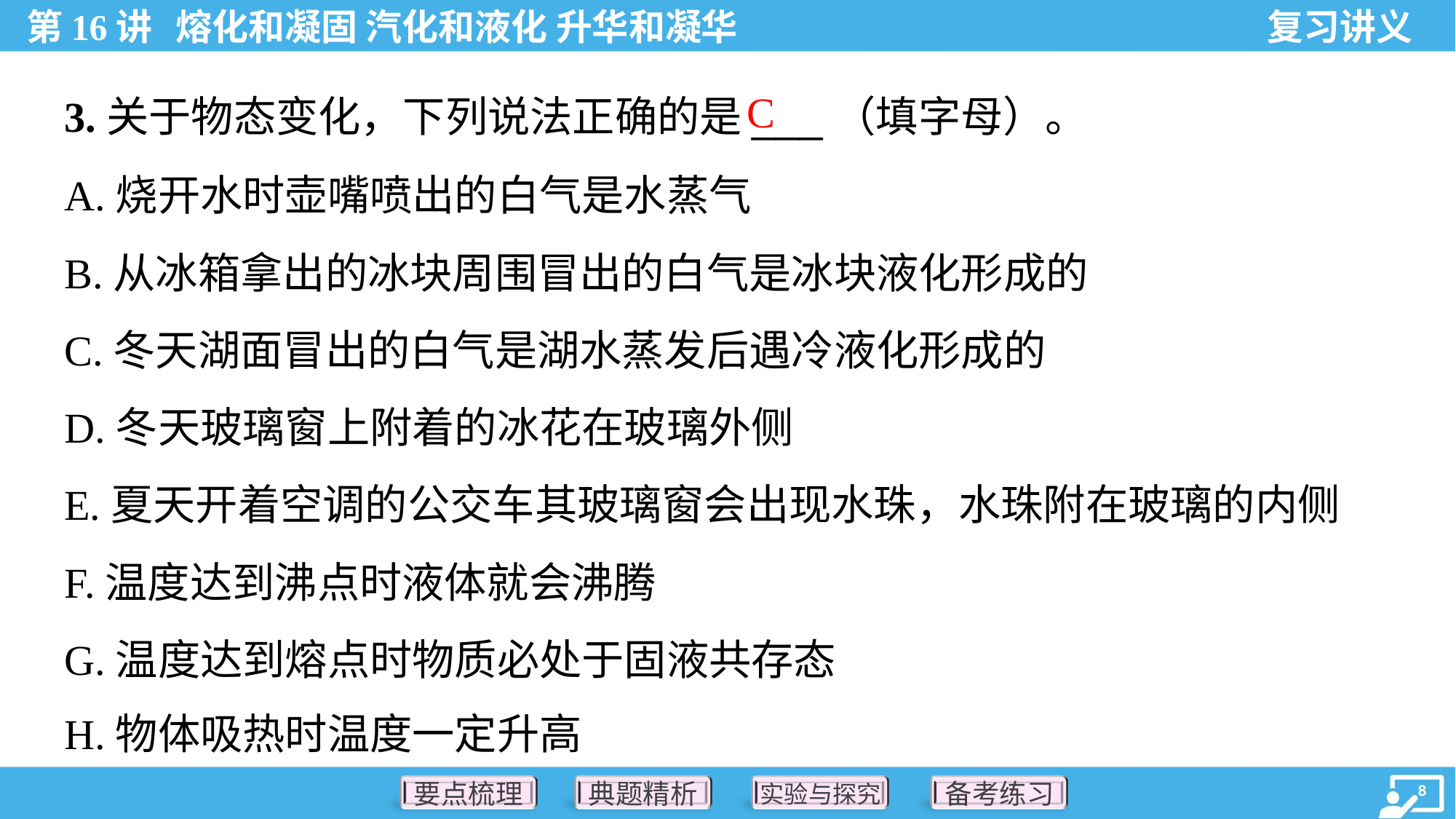

C
3.关于物态变化，下列说法正确的是___（填字母）。
A.烧开水时壶嘴喷出的白气是水蒸气
B.从冰箱拿出的冰块周围冒出的白气是冰块液化形成的
C.冬天湖面冒出的白气是湖水蒸发后遇冷液化形成的
D.冬天玻璃窗上附着的冰花在玻璃外侧
E.夏天开着空调的公交车其玻璃窗会出现水珠，水珠附在玻璃的内侧
F.温度达到沸点时液体就会沸腾
G.温度达到熔点时物质必处于固液共存态
H.物体吸热时温度一定升高